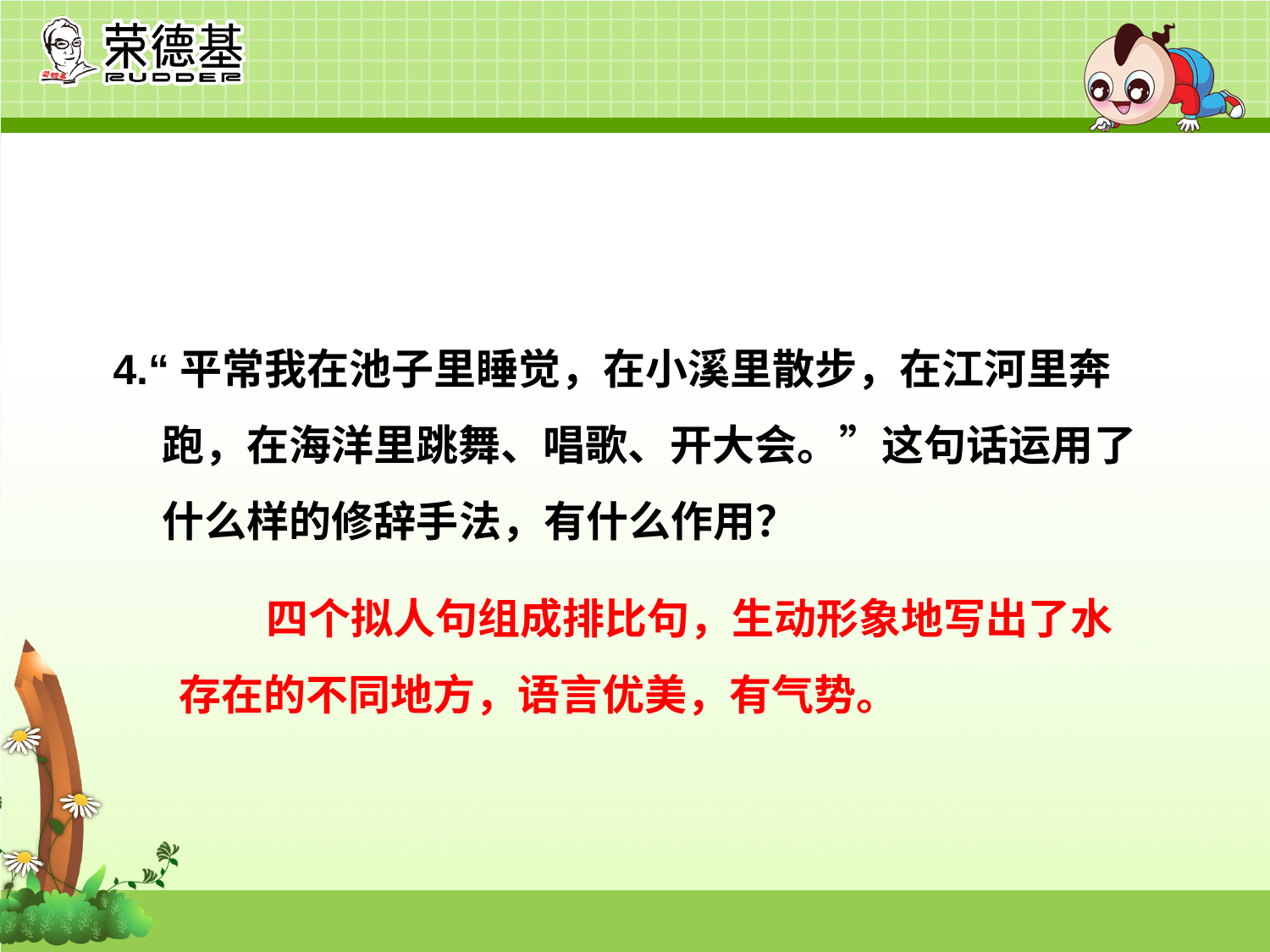

4.“平常我在池子里睡觉，在小溪里散步，在江河里奔跑，在海洋里跳舞、唱歌、开大会。”这句话运用了什么样的修辞手法，有什么作用？
四个拟人句组成排比句，生动形象地写出了水存在的不同地方，语言优美，有气势。